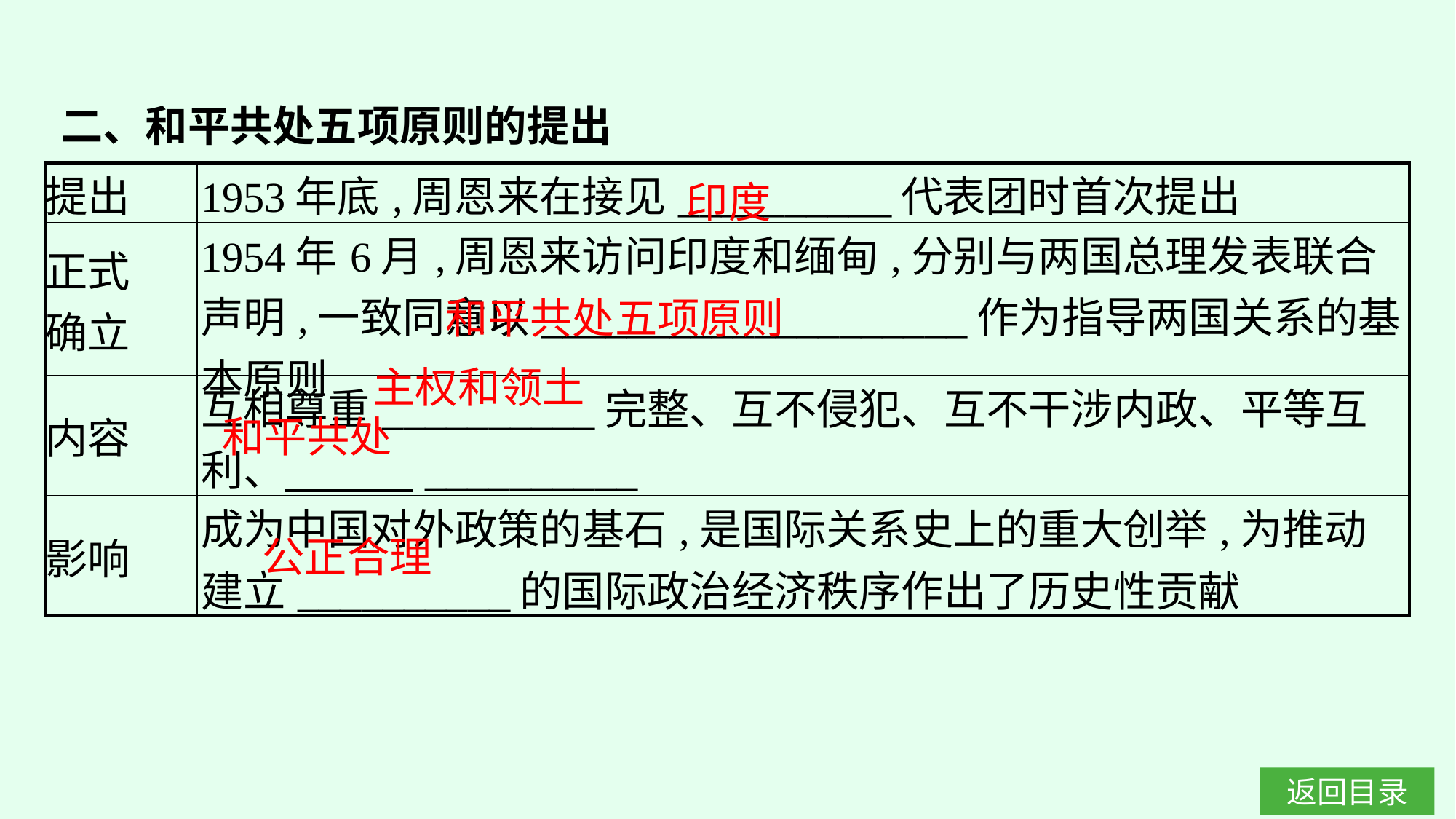

二、和平共处五项原则的提出
印度
| 提出 | 1953年底,周恩来在接见\_\_\_\_\_\_\_\_\_\_代表团时首次提出 |
| --- | --- |
| 正式 确立 | 1954年6月,周恩来访问印度和缅甸,分别与两国总理发表联合声明,一致同意以\_\_\_\_\_\_\_\_\_\_\_\_\_\_\_\_\_\_\_\_作为指导两国关系的基本原则 |
| 内容 | 互相尊重\_\_\_\_\_\_\_\_\_\_完整、互不侵犯、互不干涉内政、平等互利、　　　\_\_\_\_\_\_\_\_\_\_ |
| 影响 | 成为中国对外政策的基石,是国际关系史上的重大创举,为推动建立\_\_\_\_\_\_\_\_\_\_的国际政治经济秩序作出了历史性贡献 |
和平共处五项原则
主权和领土
和平共处
公正合理